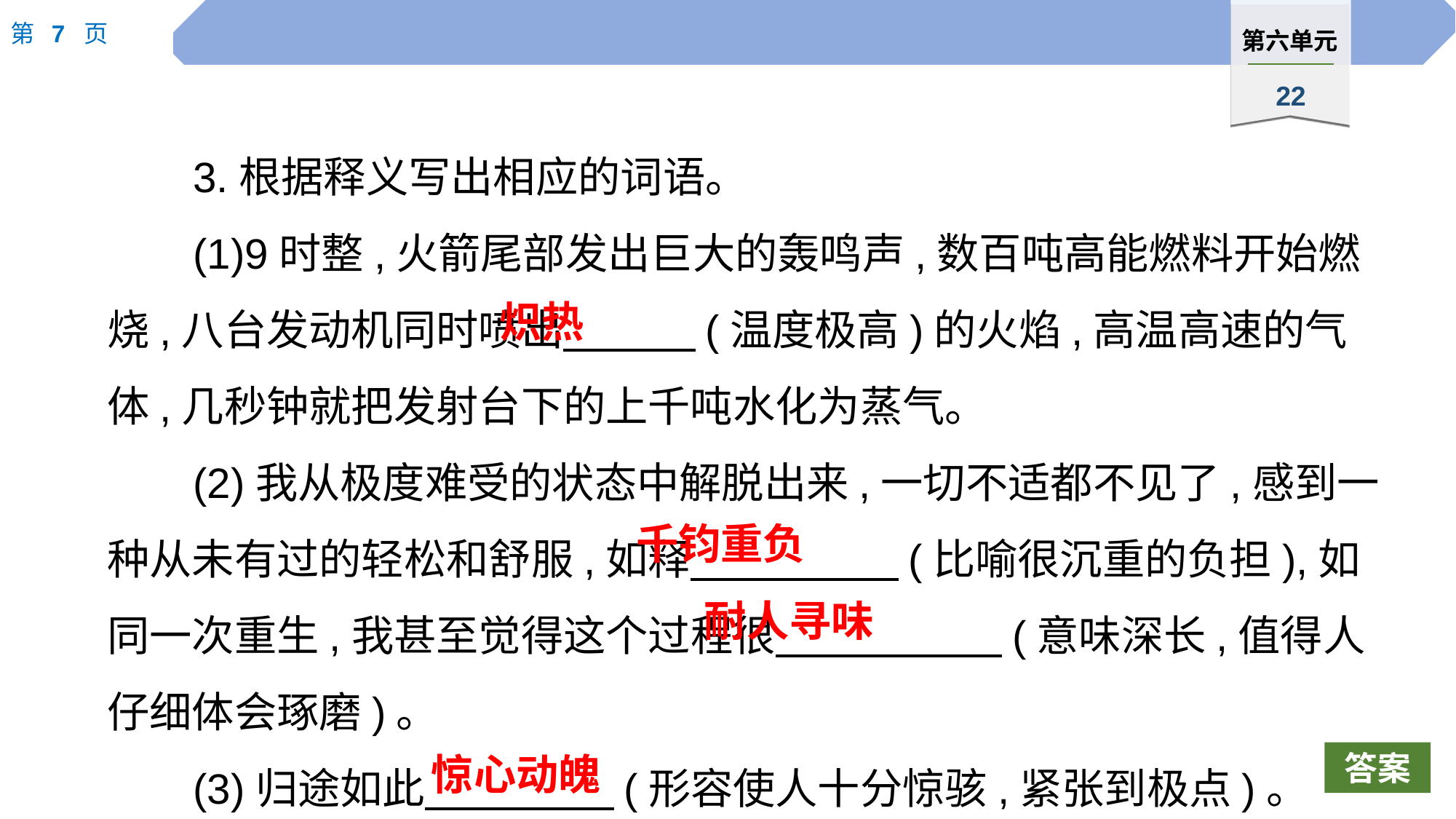

3.根据释义写出相应的词语。
(1)9时整,火箭尾部发出巨大的轰鸣声,数百吨高能燃料开始燃烧,八台发动机同时喷出　　     (温度极高)的火焰,高温高速的气体,几秒钟就把发射台下的上千吨水化为蒸气。
(2)我从极度难受的状态中解脱出来,一切不适都不见了,感到一种从未有过的轻松和舒服,如释　             　(比喻很沉重的负担),如同一次重生,我甚至觉得这个过程很　               　(意味深长,值得人仔细体会琢磨)。
(3)归途如此　　           (形容使人十分惊骇,紧张到极点)。
炽热
千钧重负
耐人寻味
惊心动魄
答案